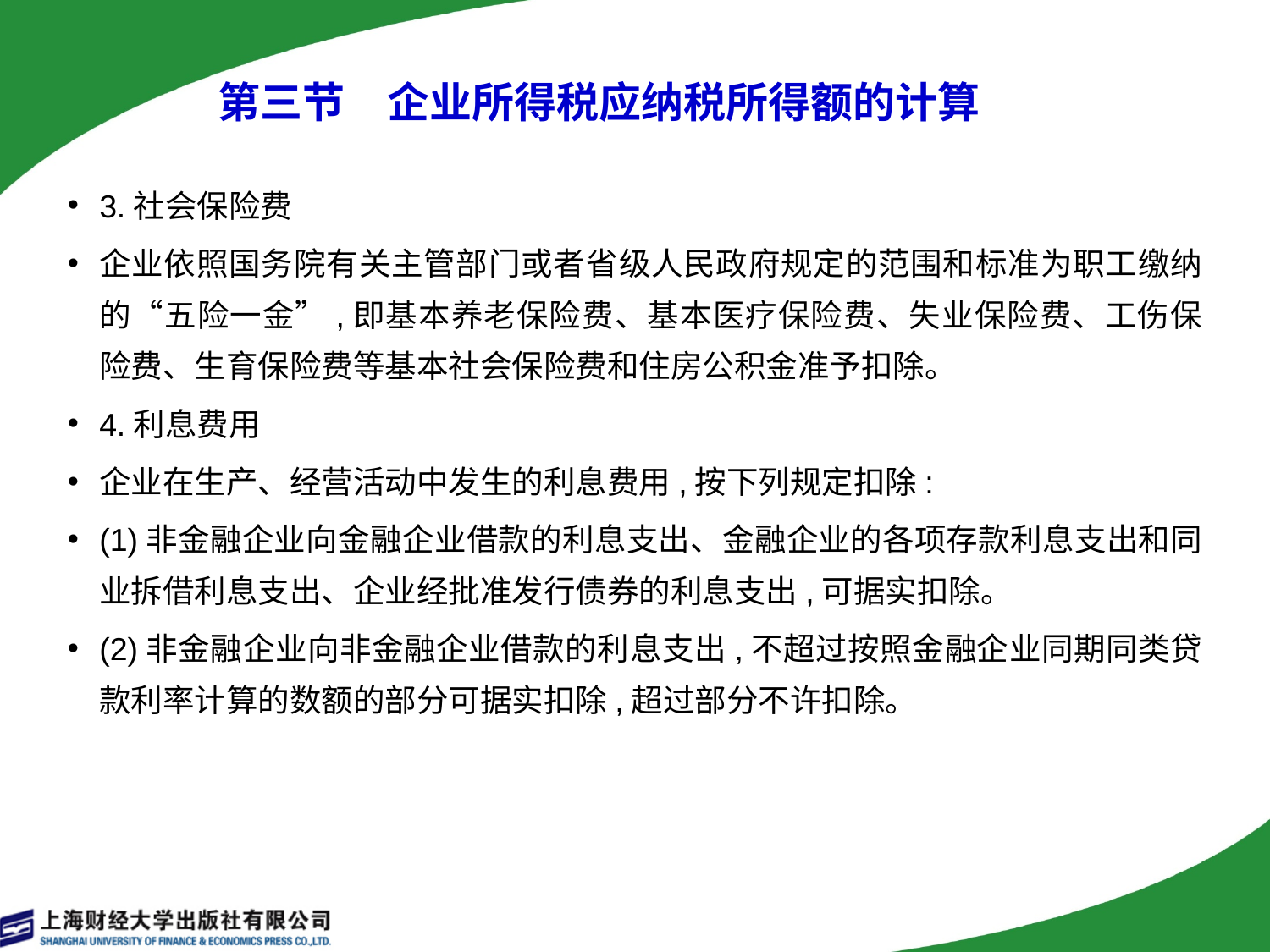

第三节　企业所得税应纳税所得额的计算
3.社会保险费
企业依照国务院有关主管部门或者省级人民政府规定的范围和标准为职工缴纳的“五险一金”,即基本养老保险费、基本医疗保险费、失业保险费、工伤保险费、生育保险费等基本社会保险费和住房公积金准予扣除。
4.利息费用
企业在生产、经营活动中发生的利息费用,按下列规定扣除:
(1)非金融企业向金融企业借款的利息支出、金融企业的各项存款利息支出和同业拆借利息支出、企业经批准发行债券的利息支出,可据实扣除。
(2)非金融企业向非金融企业借款的利息支出,不超过按照金融企业同期同类贷款利率计算的数额的部分可据实扣除,超过部分不许扣除。